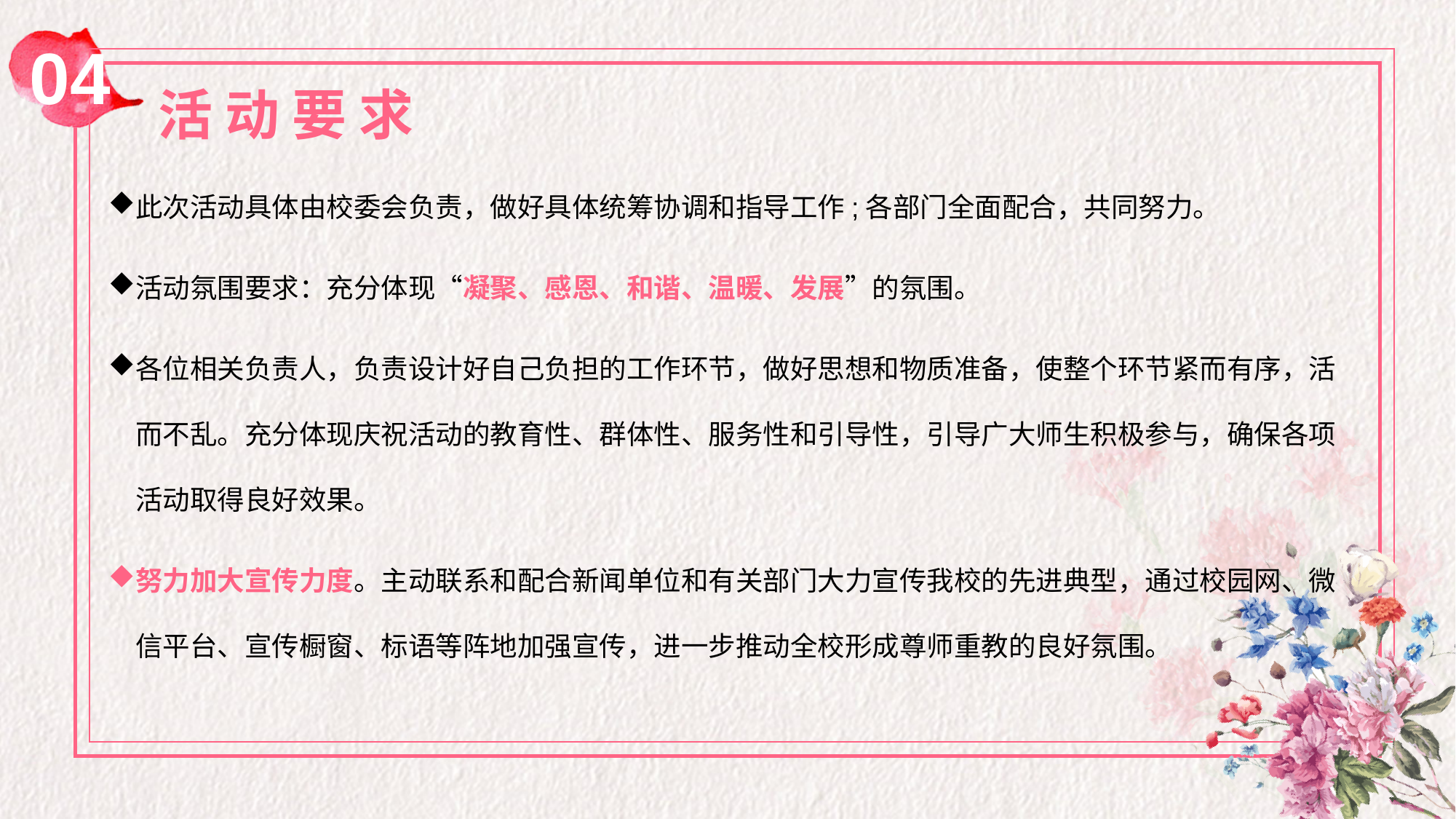

04
活 动 要 求
此次活动具体由校委会负责，做好具体统筹协调和指导工作;各部门全面配合，共同努力。
活动氛围要求：充分体现“凝聚、感恩、和谐、温暖、发展”的氛围。
各位相关负责人，负责设计好自己负担的工作环节，做好思想和物质准备，使整个环节紧而有序，活而不乱。充分体现庆祝活动的教育性、群体性、服务性和引导性，引导广大师生积极参与，确保各项活动取得良好效果。
努力加大宣传力度。主动联系和配合新闻单位和有关部门大力宣传我校的先进典型，通过校园网、微信平台、宣传橱窗、标语等阵地加强宣传，进一步推动全校形成尊师重教的良好氛围。